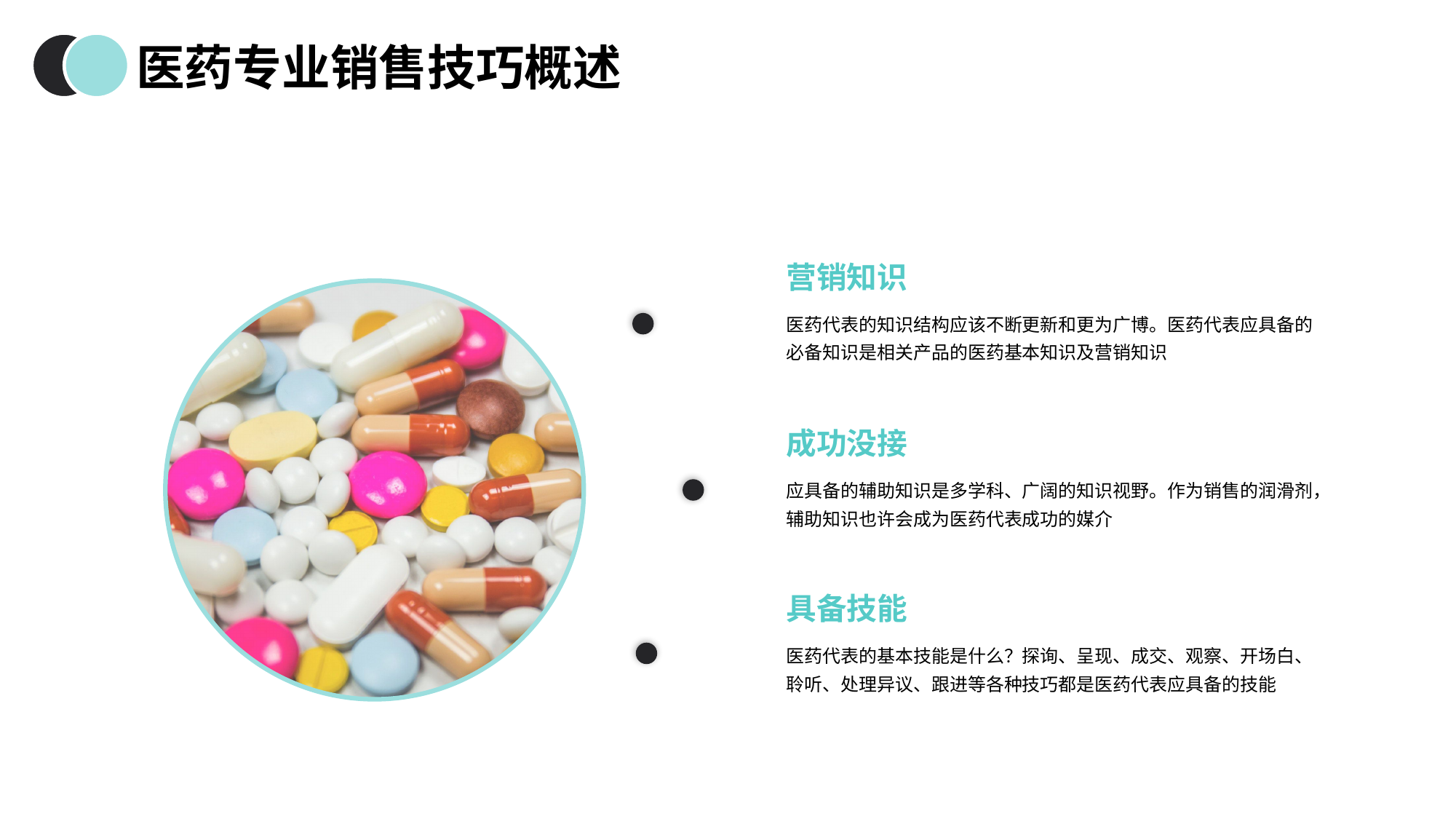

医药专业销售技巧概述
营销知识

医药代表的知识结构应该不断更新和更为广博。医药代表应具备的必备知识是相关产品的医药基本知识及营销知识

成功没接
应具备的辅助知识是多学科、广阔的知识视野。作为销售的润滑剂，辅助知识也许会成为医药代表成功的媒介

具备技能
医药代表的基本技能是什么？探询、呈现、成交、观察、开场白、聆听、处理异议、跟进等各种技巧都是医药代表应具备的技能